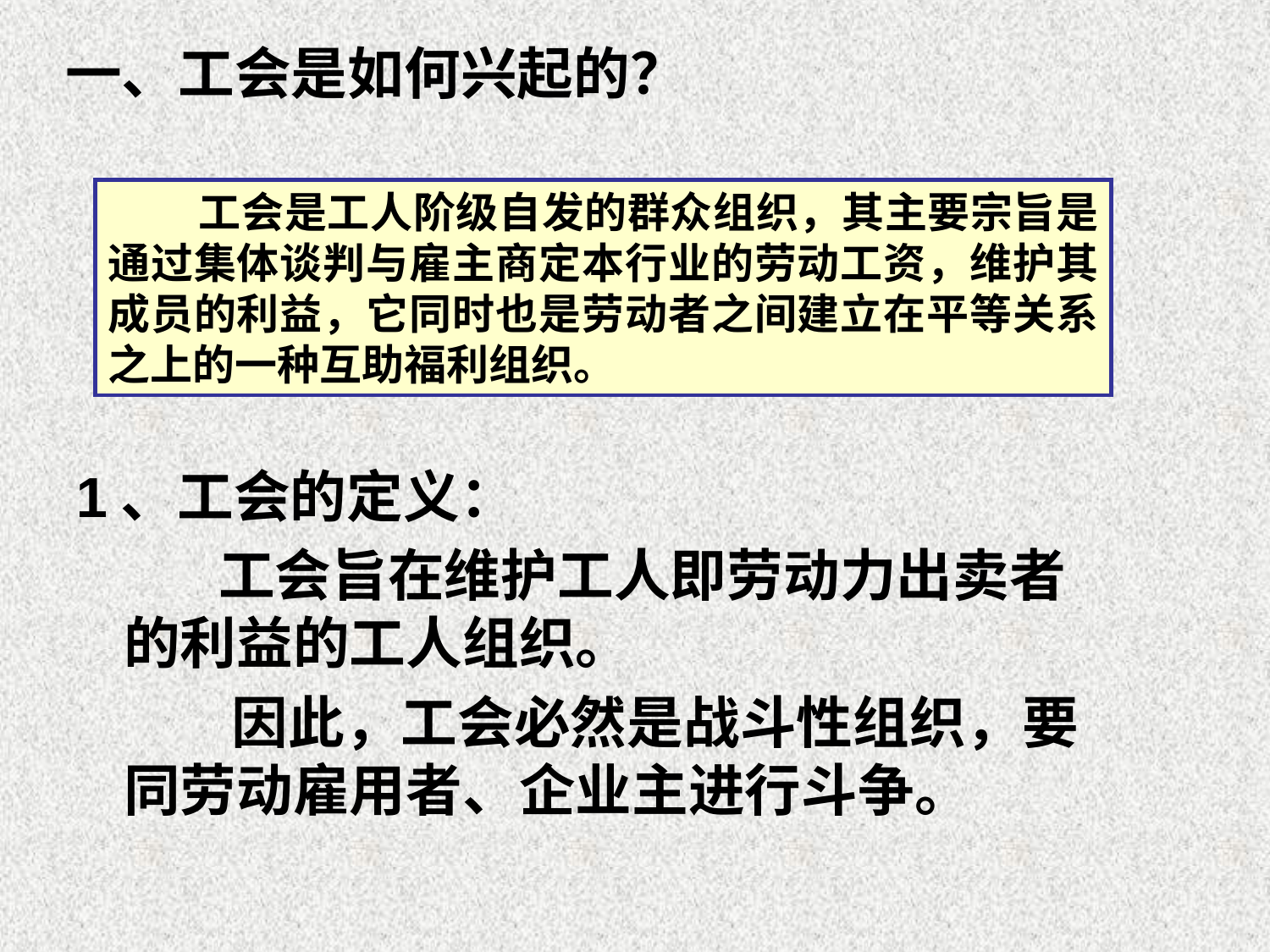

一、工会是如何兴起的？
        工会是工人阶级自发的群众组织，其主要宗旨是通过集体谈判与雇主商定本行业的劳动工资，维护其成员的利益，它同时也是劳动者之间建立在平等关系之上的一种互助福利组织。
1、工会的定义：
          工会旨在维护工人即劳动力出卖者的利益的工人组织。
           因此，工会必然是战斗性组织，要同劳动雇用者、企业主进行斗争。